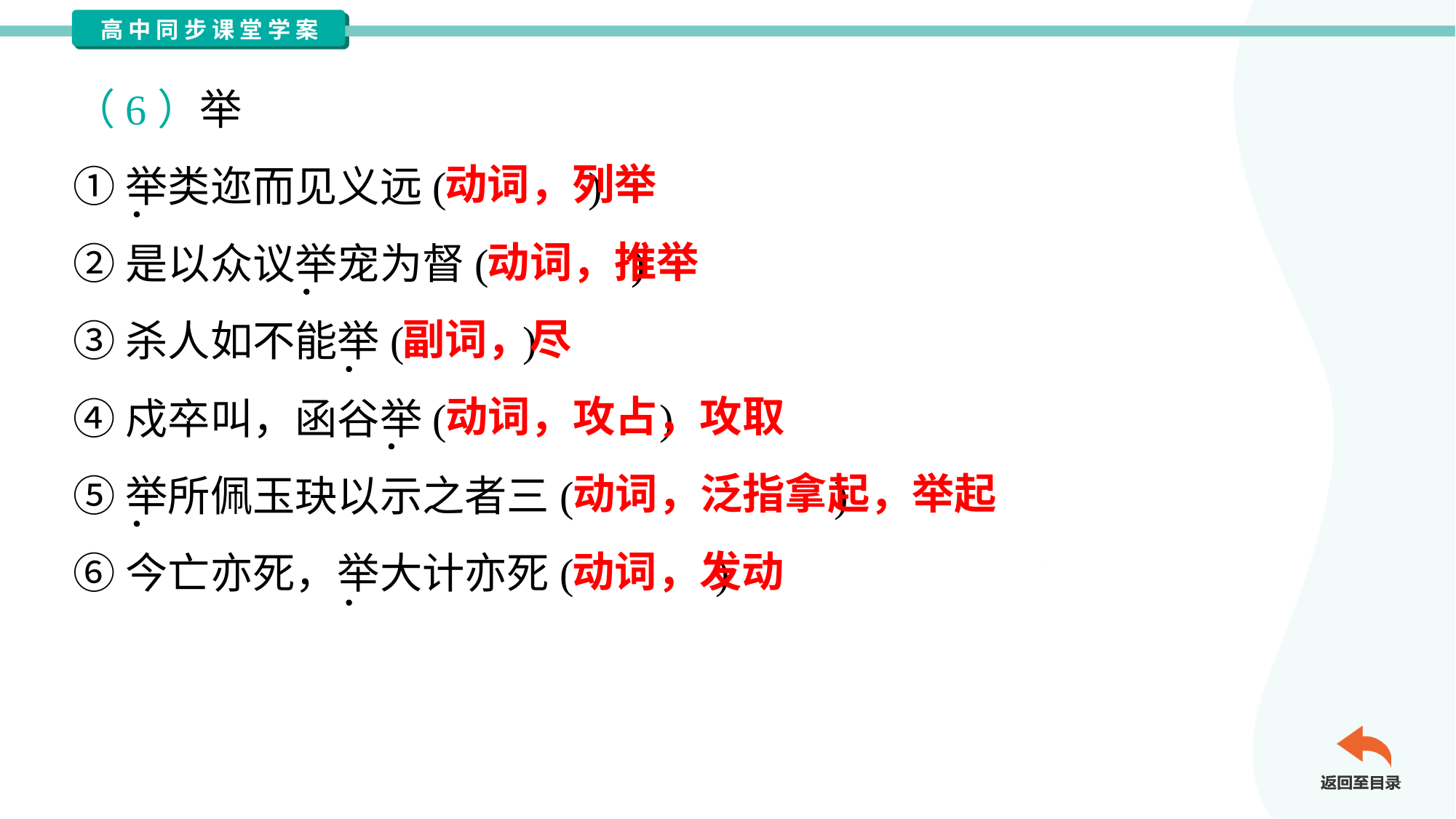

（6）举
①举类迩而见义远(            )
②是以众议举宠为督(            )
③杀人如不能举(          )
④戍卒叫，函谷举(                  )
⑤举所佩玉玦以示之者三(                      )
⑥今亡亦死，举大计亦死(            )
动词，列举
动词，推举

副词，尽

动词，攻占，攻取

动词，泛指拿起，举起

动词，发动